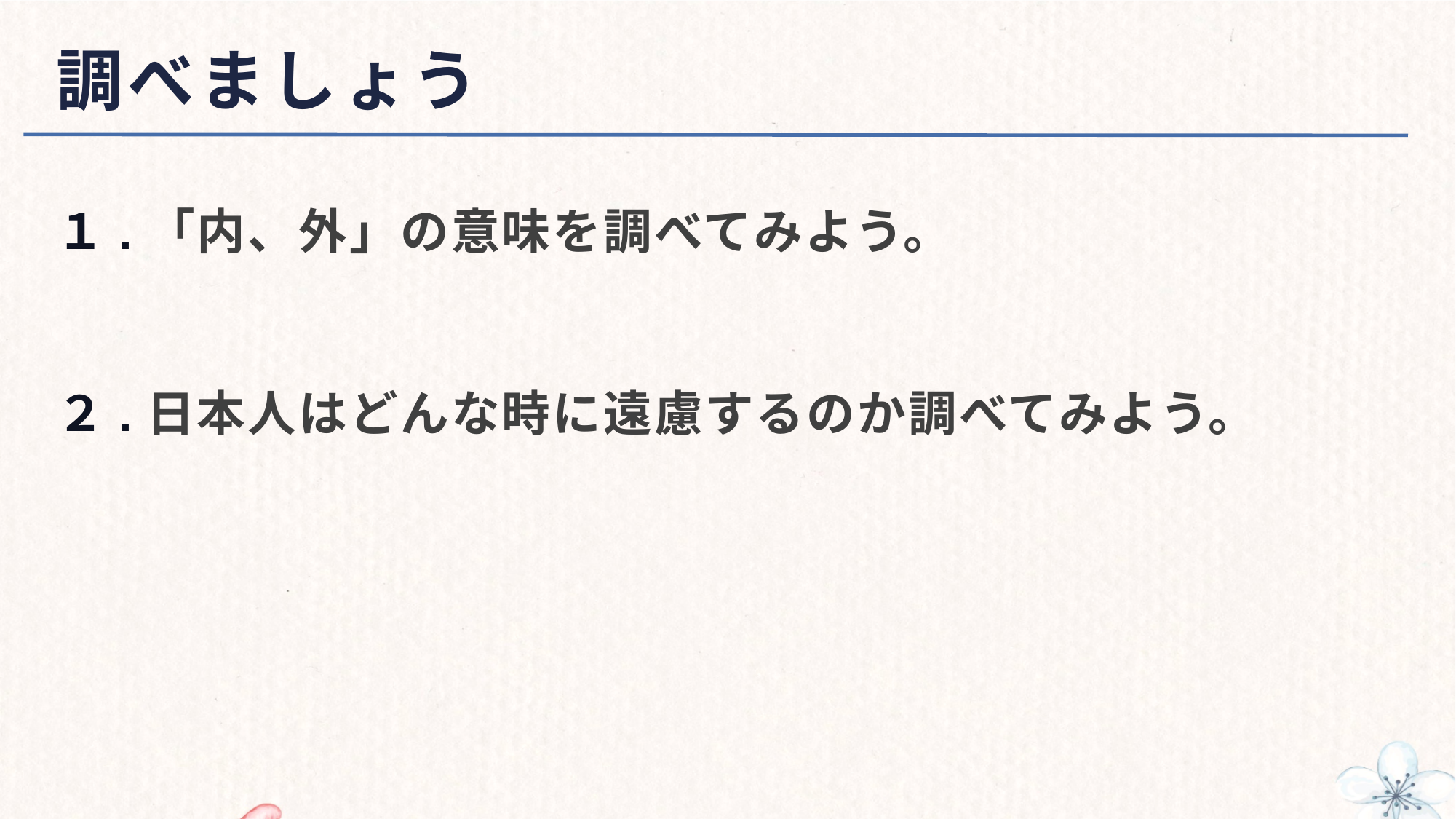

# 調べましょう
１.「内、外」の意味を調べてみよう。

２.日本人はどんな時に遠慮するのか調べてみよう。